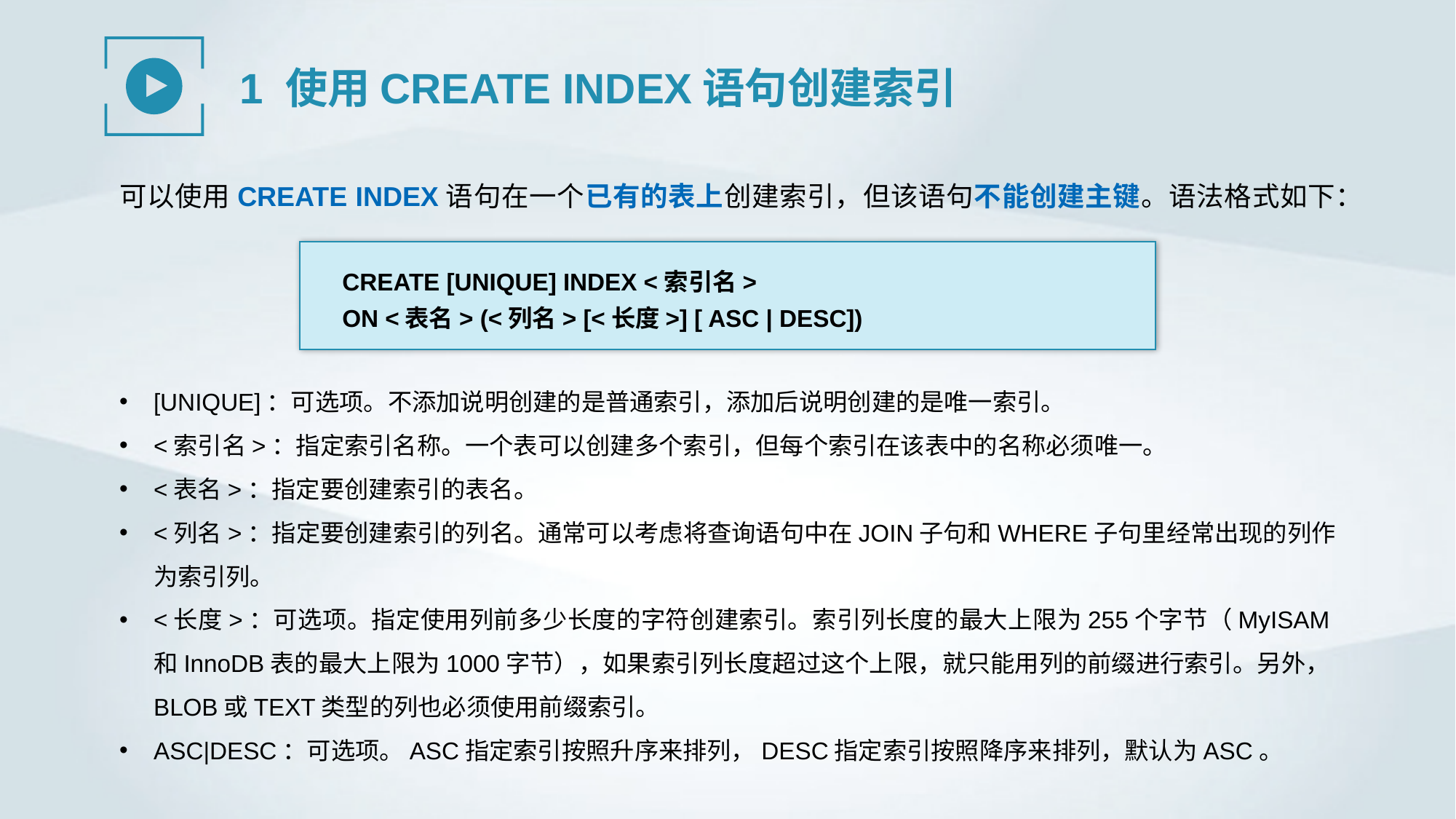

1 使用CREATE INDEX语句创建索引
可以使用CREATE INDEX语句在一个已有的表上创建索引，但该语句不能创建主键。语法格式如下：
CREATE [UNIQUE] INDEX <索引名>
ON <表名> (<列名> [<长度>] [ ASC | DESC])
[UNIQUE]：可选项。不添加说明创建的是普通索引，添加后说明创建的是唯一索引。
<索引名>：指定索引名称。一个表可以创建多个索引，但每个索引在该表中的名称必须唯一。
<表名>：指定要创建索引的表名。
<列名>：指定要创建索引的列名。通常可以考虑将查询语句中在JOIN子句和WHERE子句里经常出现的列作为索引列。
<长度>：可选项。指定使用列前多少长度的字符创建索引。索引列长度的最大上限为255个字节（MyISAM和InnoDB表的最大上限为1000字节），如果索引列长度超过这个上限，就只能用列的前缀进行索引。另外，BLOB或TEXT类型的列也必须使用前缀索引。
ASC|DESC：可选项。ASC指定索引按照升序来排列，DESC指定索引按照降序来排列，默认为ASC。